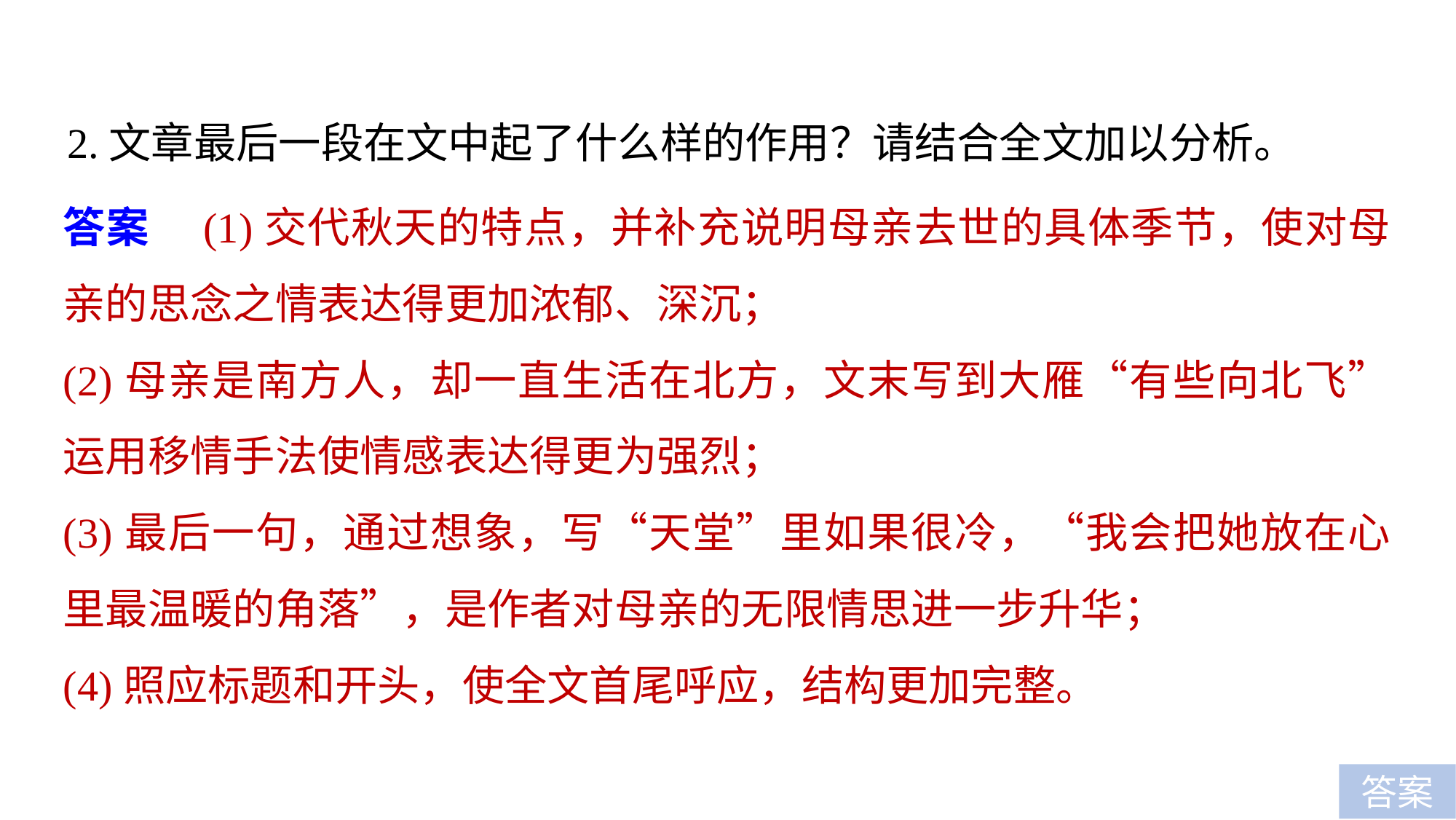

2.文章最后一段在文中起了什么样的作用？请结合全文加以分析。
答案　(1)交代秋天的特点，并补充说明母亲去世的具体季节，使对母亲的思念之情表达得更加浓郁、深沉；
(2)母亲是南方人，却一直生活在北方，文末写到大雁“有些向北飞”运用移情手法使情感表达得更为强烈；
(3)最后一句，通过想象，写“天堂”里如果很冷，“我会把她放在心里最温暖的角落”，是作者对母亲的无限情思进一步升华；
(4)照应标题和开头，使全文首尾呼应，结构更加完整。
答案